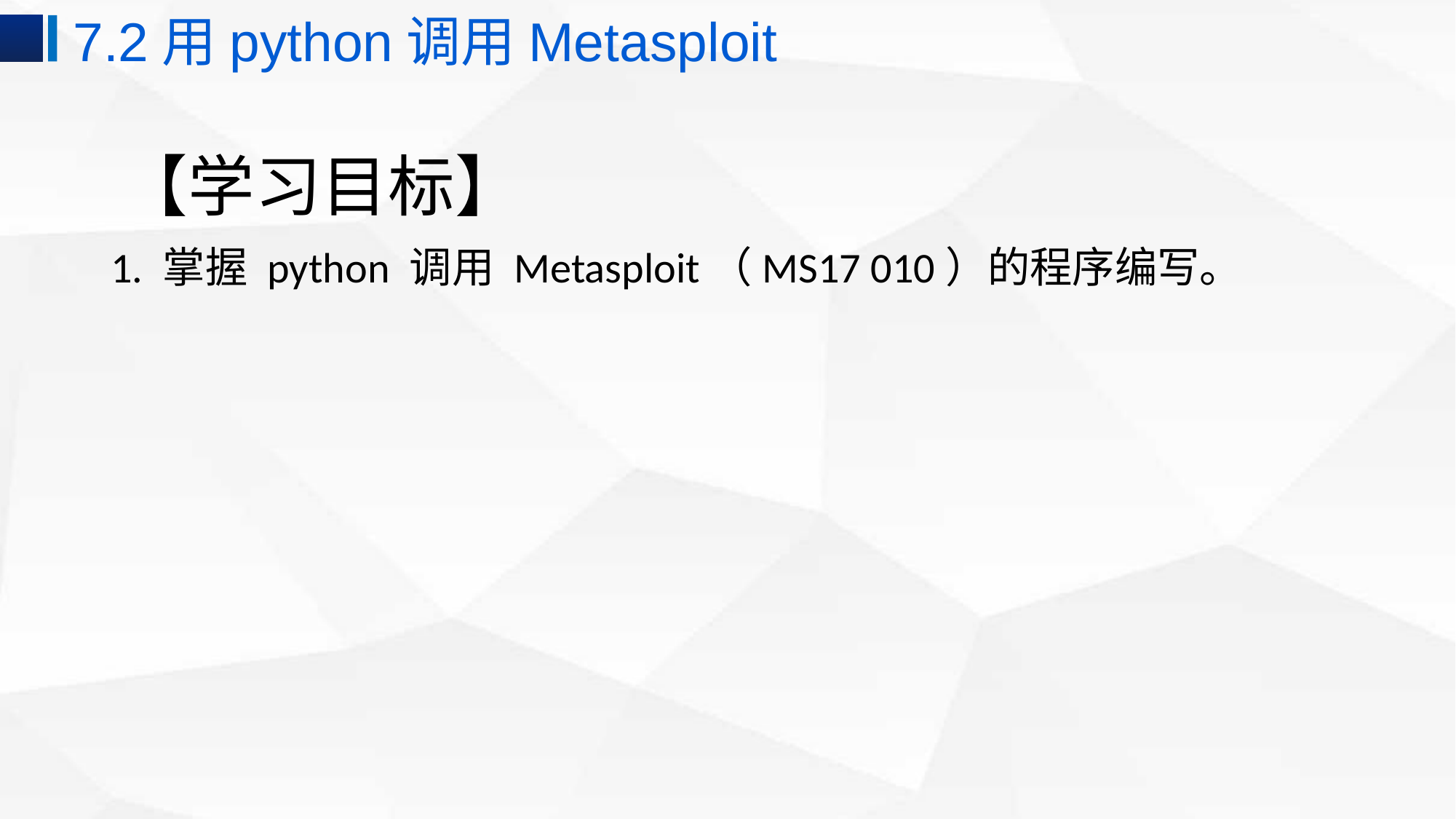

7.2用python调用Metasploit

# 【学习目标】
1. 掌握 python 调用 Metasploit（MS17 010）的程序编写。